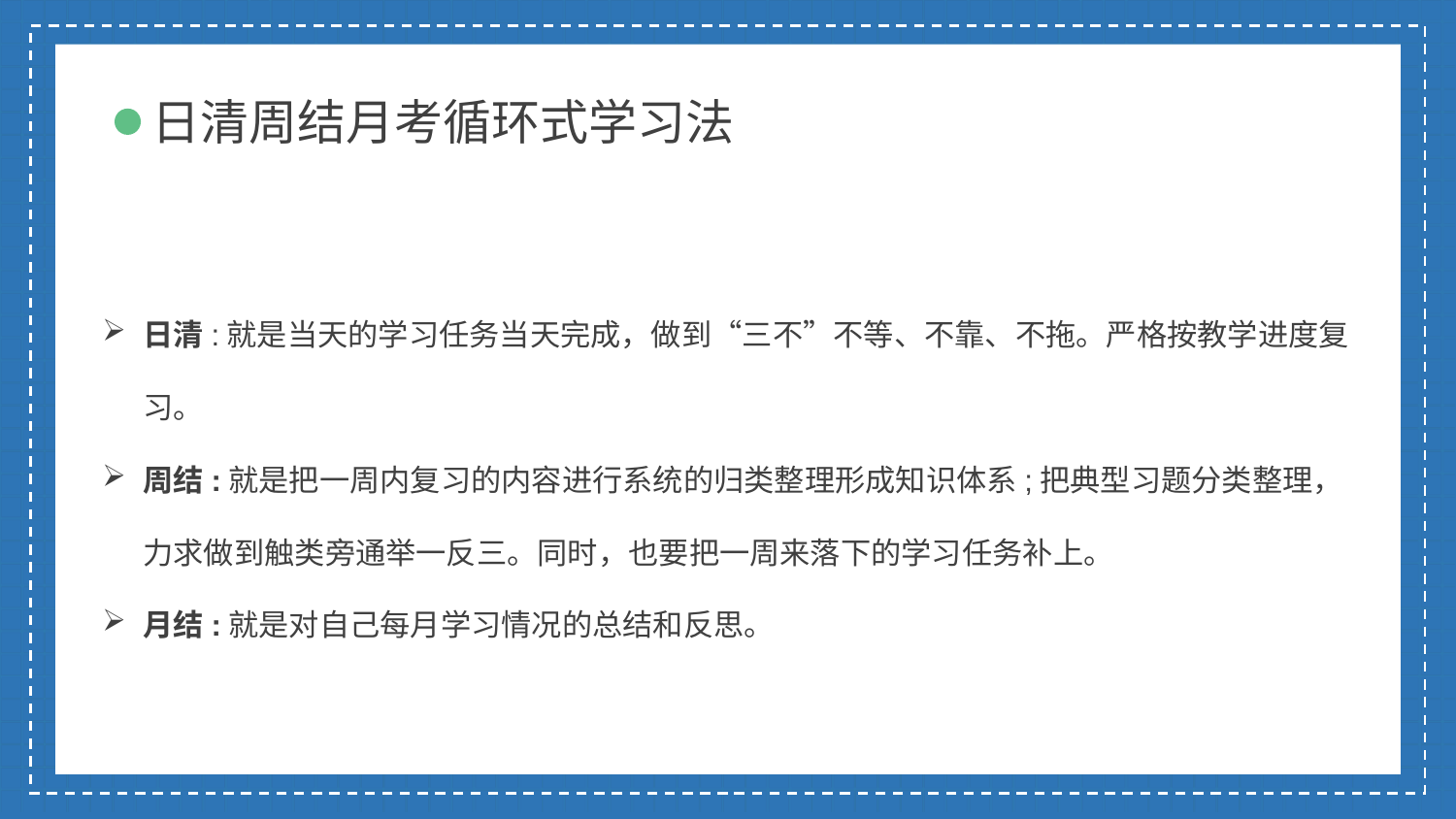

日清周结月考循环式学习法

日清:就是当天的学习任务当天完成，做到“三不”不等、不靠、不拖。严格按教学进度复习。
周结:就是把一周内复习的内容进行系统的归类整理形成知识体系;把典型习题分类整理，力求做到触类旁通举一反三。同时，也要把一周来落下的学习任务补上。
月结:就是对自己每月学习情况的总结和反思。